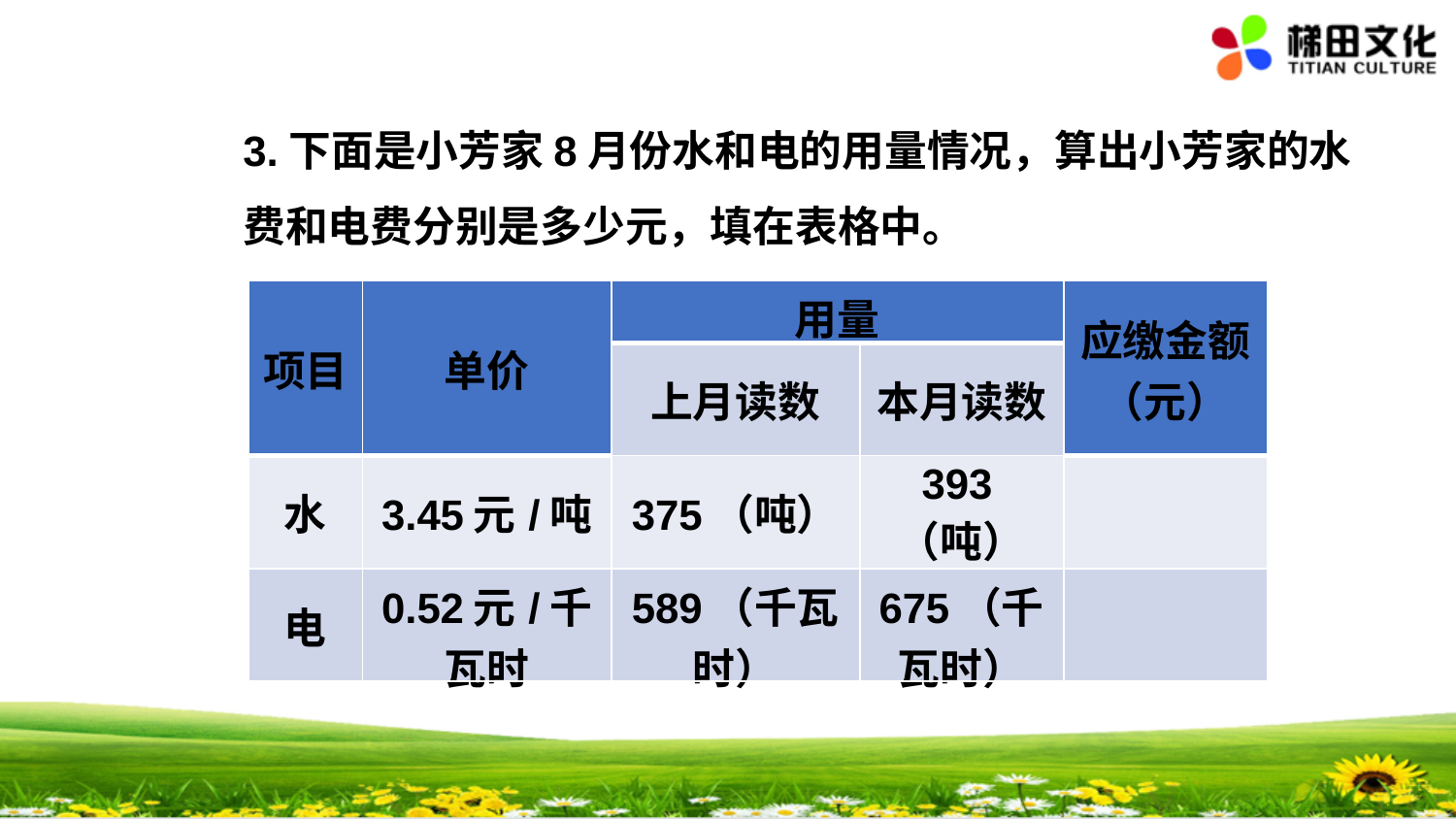

3.下面是小芳家8月份水和电的用量情况，算出小芳家的水费和电费分别是多少元，填在表格中。
| 项目 | 单价 | 用量 |  | 应缴金额 （元） |
| --- | --- | --- | --- | --- |
|  |  | 上月读数 | 本月读数 |  |
| 水 | 3.45元/吨 | 375（吨） | 393（吨） |  |
| 电 | 0.52元/千瓦时 | 589（千瓦时） | 675（千瓦时） |  |